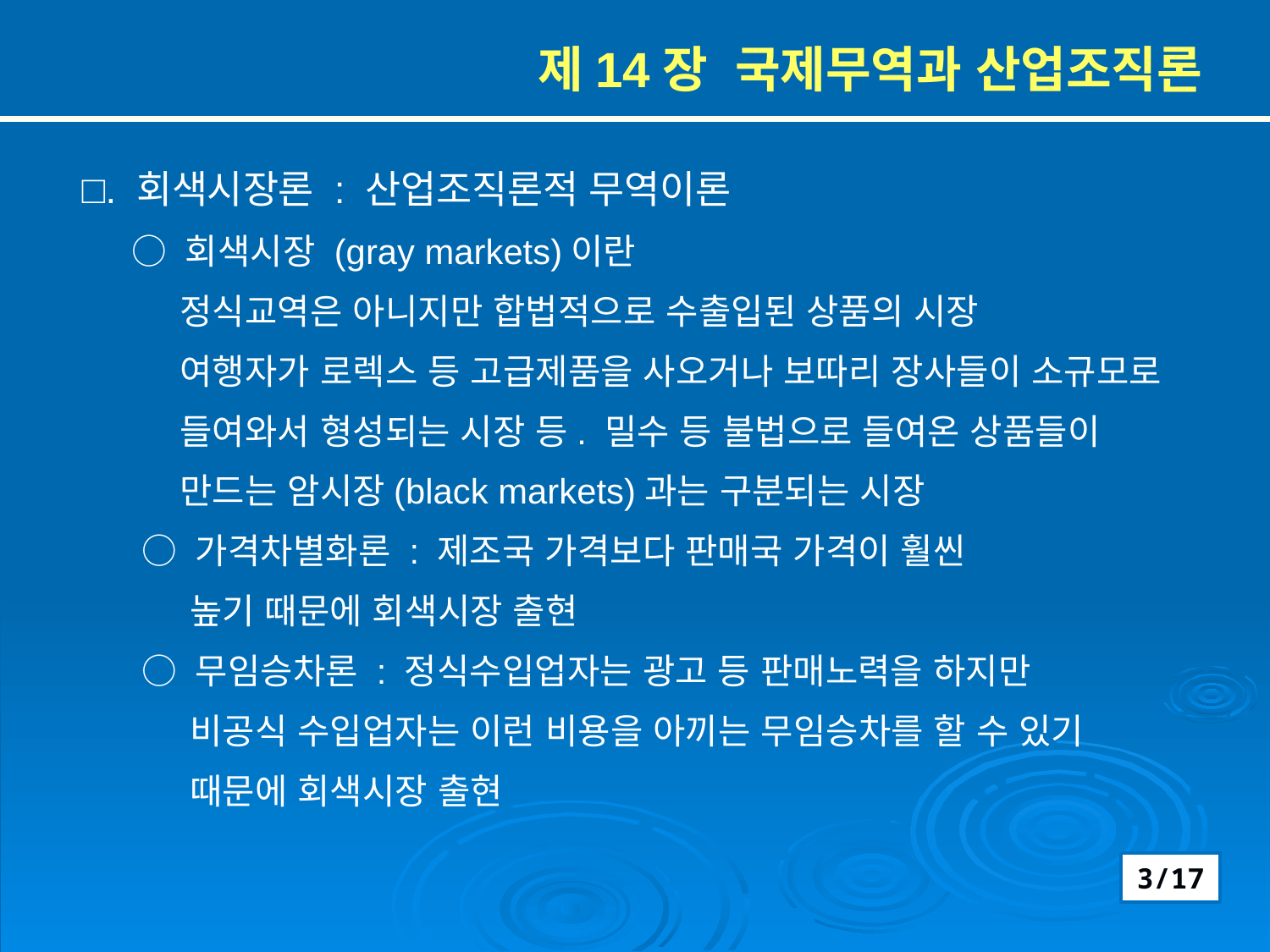

제14장  국제무역과 산업조직론

□. 회색시장론 : 산업조직론적 무역이론
     ○ 회색시장 (gray markets)이란
         정식교역은 아니지만 합법적으로 수출입된 상품의 시장
         여행자가 로렉스 등 고급제품을 사오거나 보따리 장사들이 소규모로
         들여와서 형성되는 시장 등. 밀수 등 불법으로 들여온 상품들이
         만드는 암시장(black markets)과는 구분되는 시장
      ○ 가격차별화론 : 제조국 가격보다 판매국 가격이 훨씬
          높기 때문에 회색시장 출현
      ○ 무임승차론 : 정식수입업자는 광고 등 판매노력을 하지만
          비공식 수입업자는 이런 비용을 아끼는 무임승차를 할 수 있기
          때문에 회색시장 출현
3/17